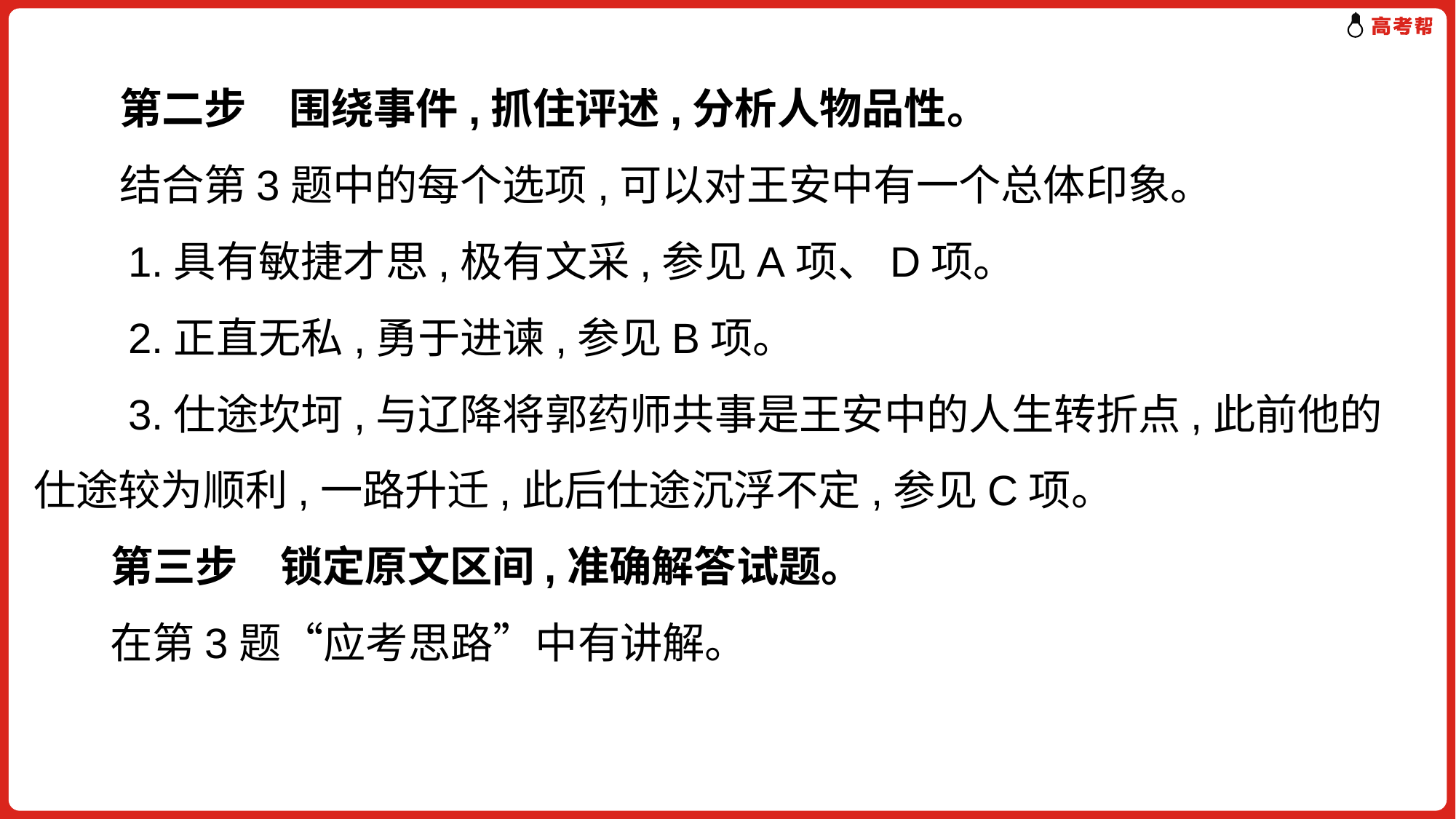

第二步　围绕事件,抓住评述,分析人物品性。
        结合第3题中的每个选项,可以对王安中有一个总体印象。
        1.具有敏捷才思,极有文采,参见A项、D项。
        2.正直无私,勇于进谏,参见B项。
        3.仕途坎坷,与辽降将郭药师共事是王安中的人生转折点,此前他的仕途较为顺利,一路升迁,此后仕途沉浮不定,参见C项。
       第三步　锁定原文区间,准确解答试题。
       在第3题“应考思路”中有讲解。